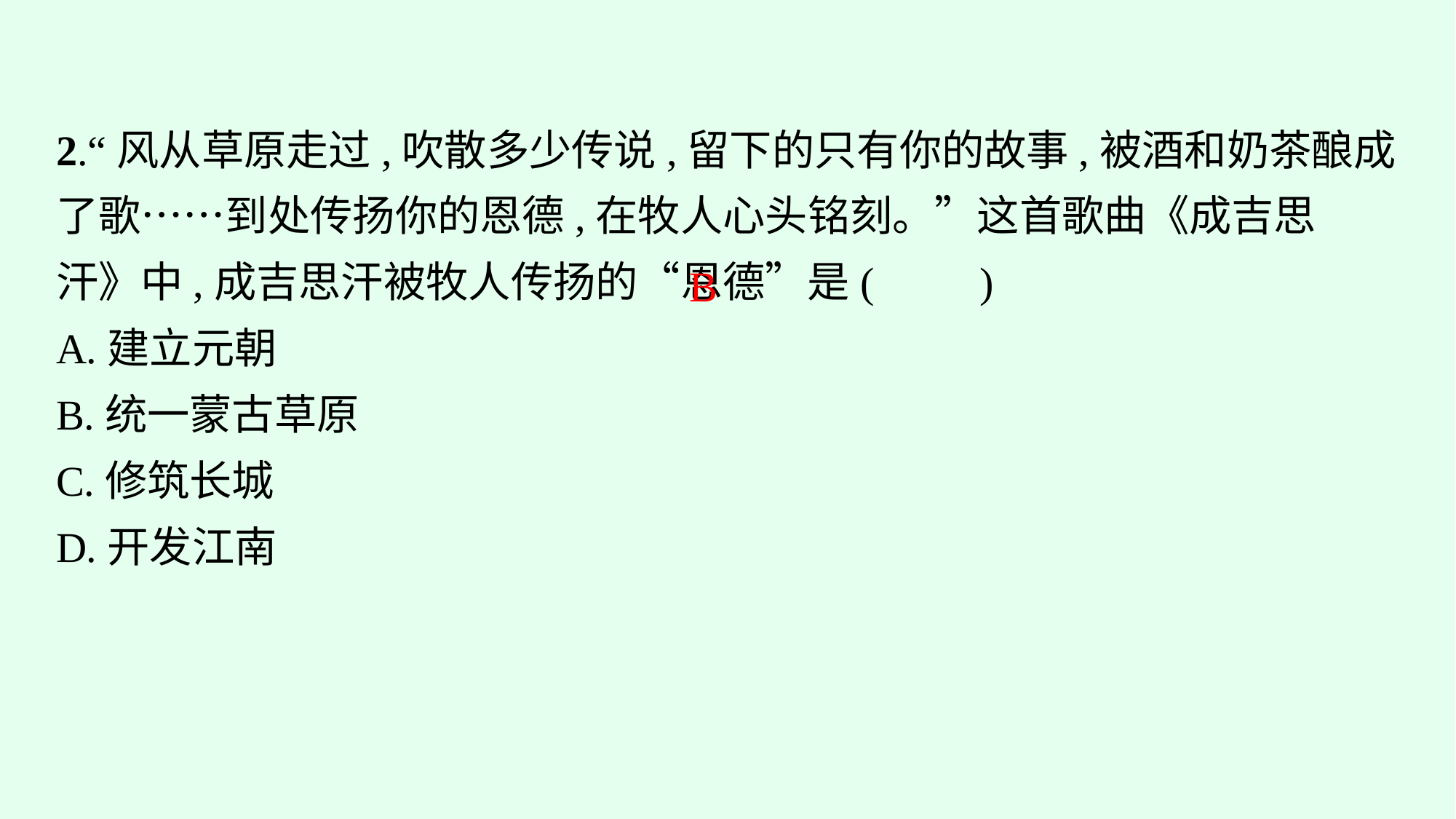

2.“风从草原走过,吹散多少传说,留下的只有你的故事,被酒和奶茶酿成了歌……到处传扬你的恩德,在牧人心头铭刻。”这首歌曲《成吉思汗》中,成吉思汗被牧人传扬的“恩德”是(　　)
A.建立元朝
B.统一蒙古草原
C.修筑长城
D.开发江南
B